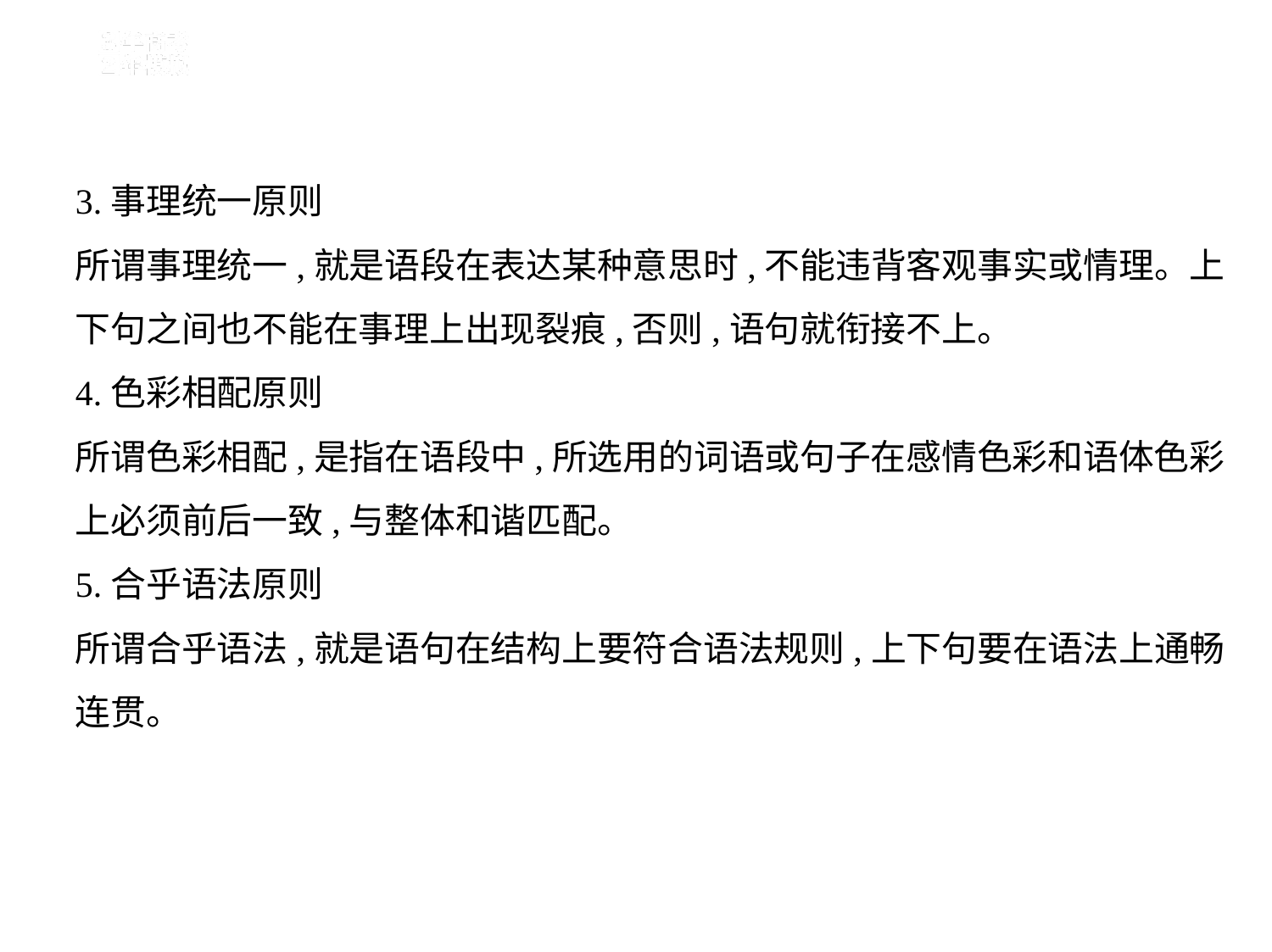

3.事理统一原则
所谓事理统一,就是语段在表达某种意思时,不能违背客观事实或情理。上
下句之间也不能在事理上出现裂痕,否则,语句就衔接不上。
4.色彩相配原则
所谓色彩相配,是指在语段中,所选用的词语或句子在感情色彩和语体色彩
上必须前后一致,与整体和谐匹配。
5.合乎语法原则
所谓合乎语法,就是语句在结构上要符合语法规则,上下句要在语法上通畅
连贯。